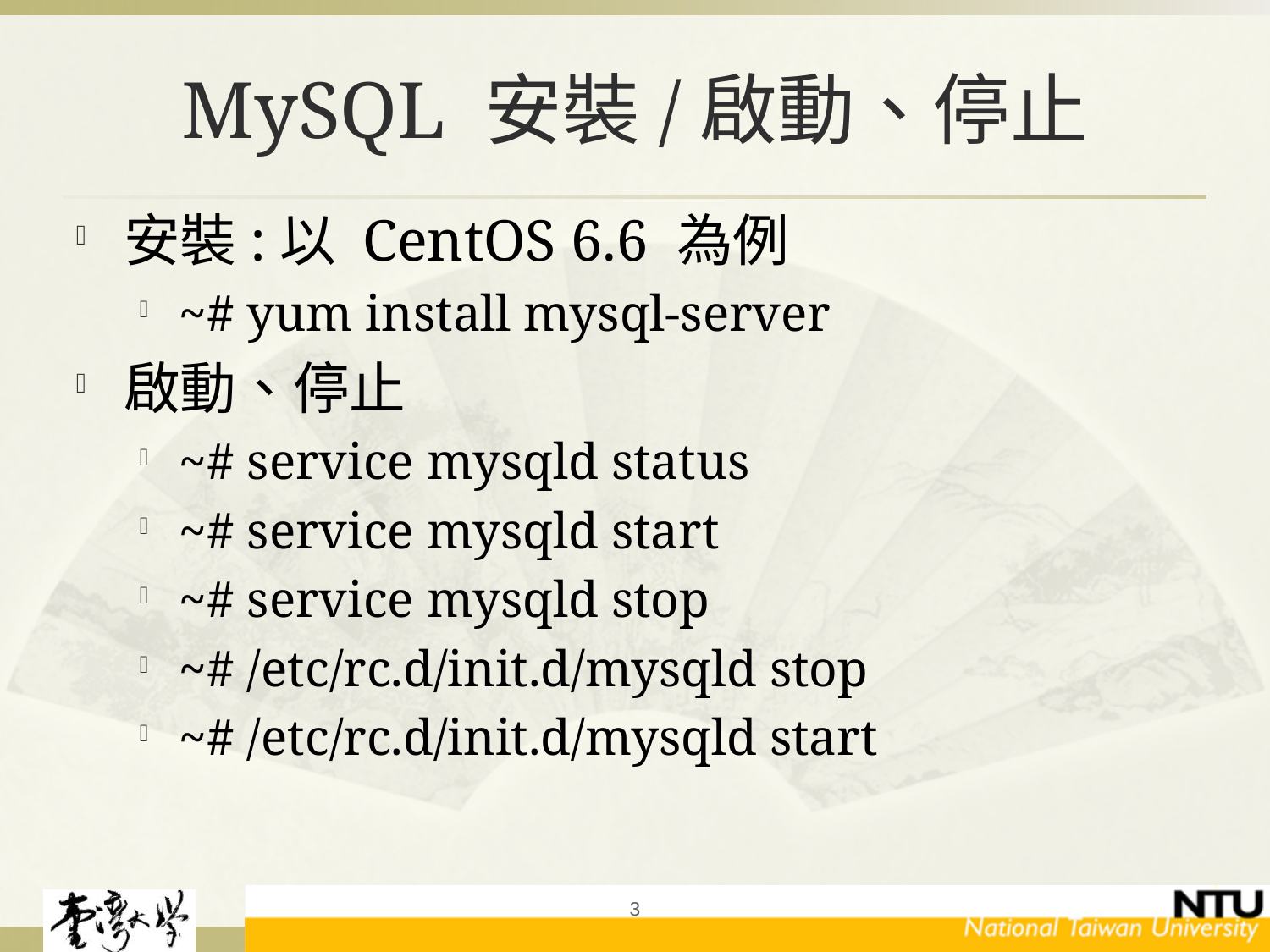

# MySQL 安裝/啟動、停止
安裝:以 CentOS 6.6 為例
~# yum install mysql-server
啟動、停止
~# service mysqld status
~# service mysqld start
~# service mysqld stop
~# /etc/rc.d/init.d/mysqld stop
~# /etc/rc.d/init.d/mysqld start

3